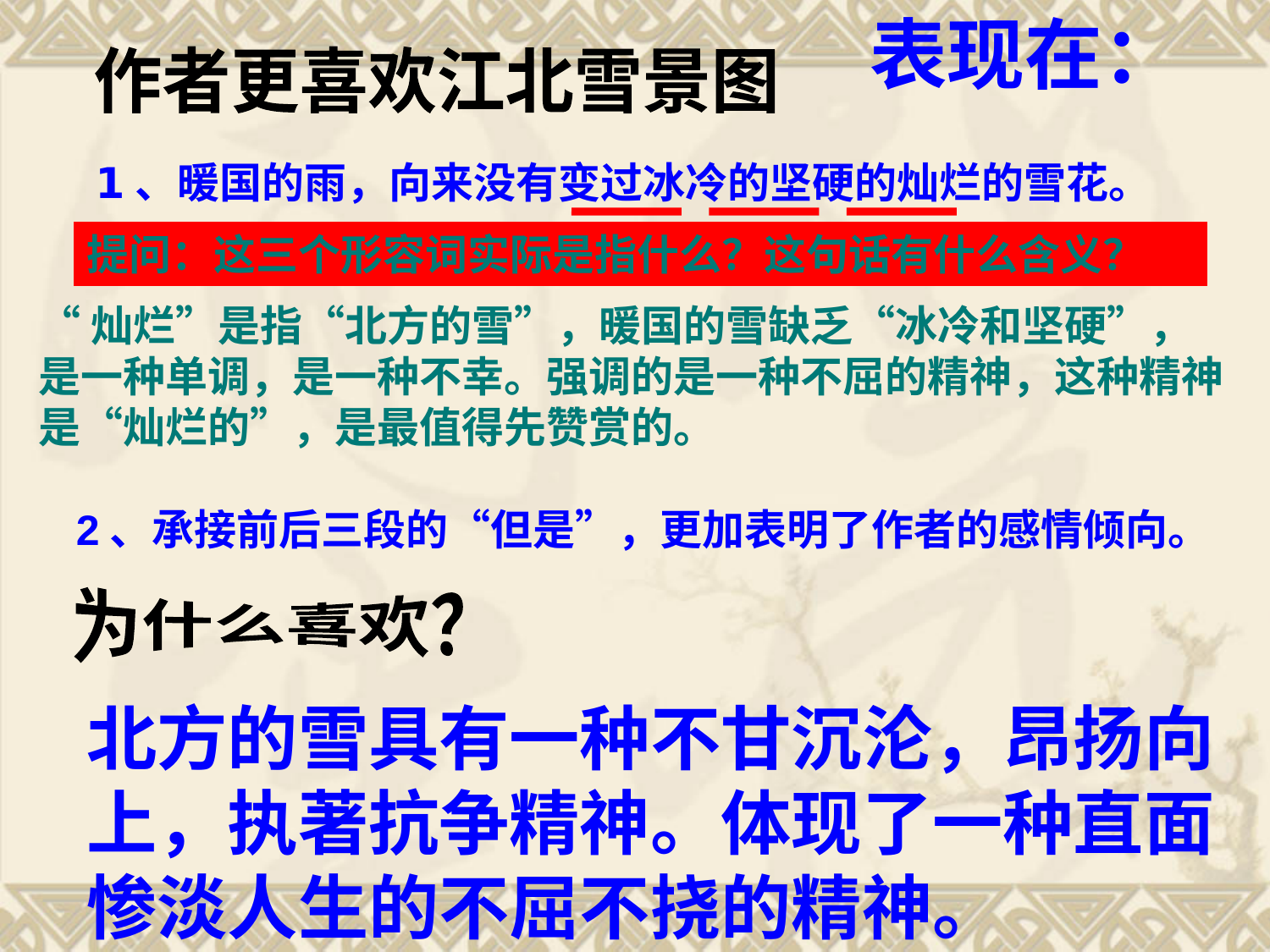

表现在：
作者更喜欢江北雪景图
1、暖国的雨，向来没有变过冰冷的坚硬的灿烂的雪花。

提问：这三个形容词实际是指什么？这句话有什么含义？
“灿烂”是指“北方的雪”，暖国的雪缺乏“冰冷和坚硬”，是一种单调，是一种不幸。强调的是一种不屈的精神，这种精神是“灿烂的”，是最值得先赞赏的。
2、承接前后三段的“但是”，更加表明了作者的感情倾向。

为什么喜欢？
北方的雪具有一种不甘沉沦，昂扬向上，执著抗争精神。体现了一种直面惨淡人生的不屈不挠的精神。